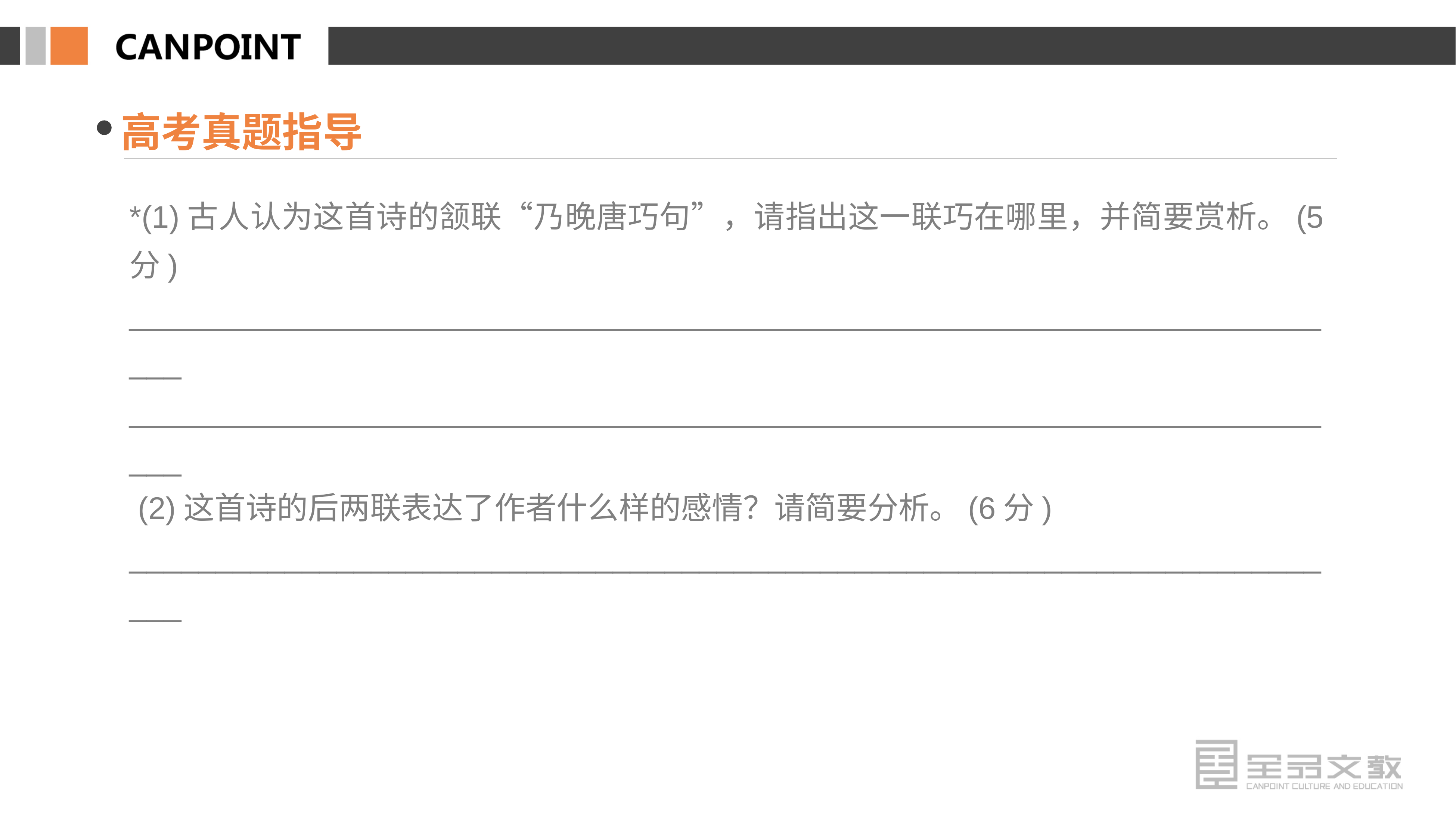

高考真题指导

*(1)古人认为这首诗的颔联“乃晚唐巧句”，请指出这一联巧在哪里，并简要赏析。(5分)
________________________________________________________________________
________________________________________________________________________
 (2)这首诗的后两联表达了作者什么样的感情？请简要分析。(6分)
________________________________________________________________________